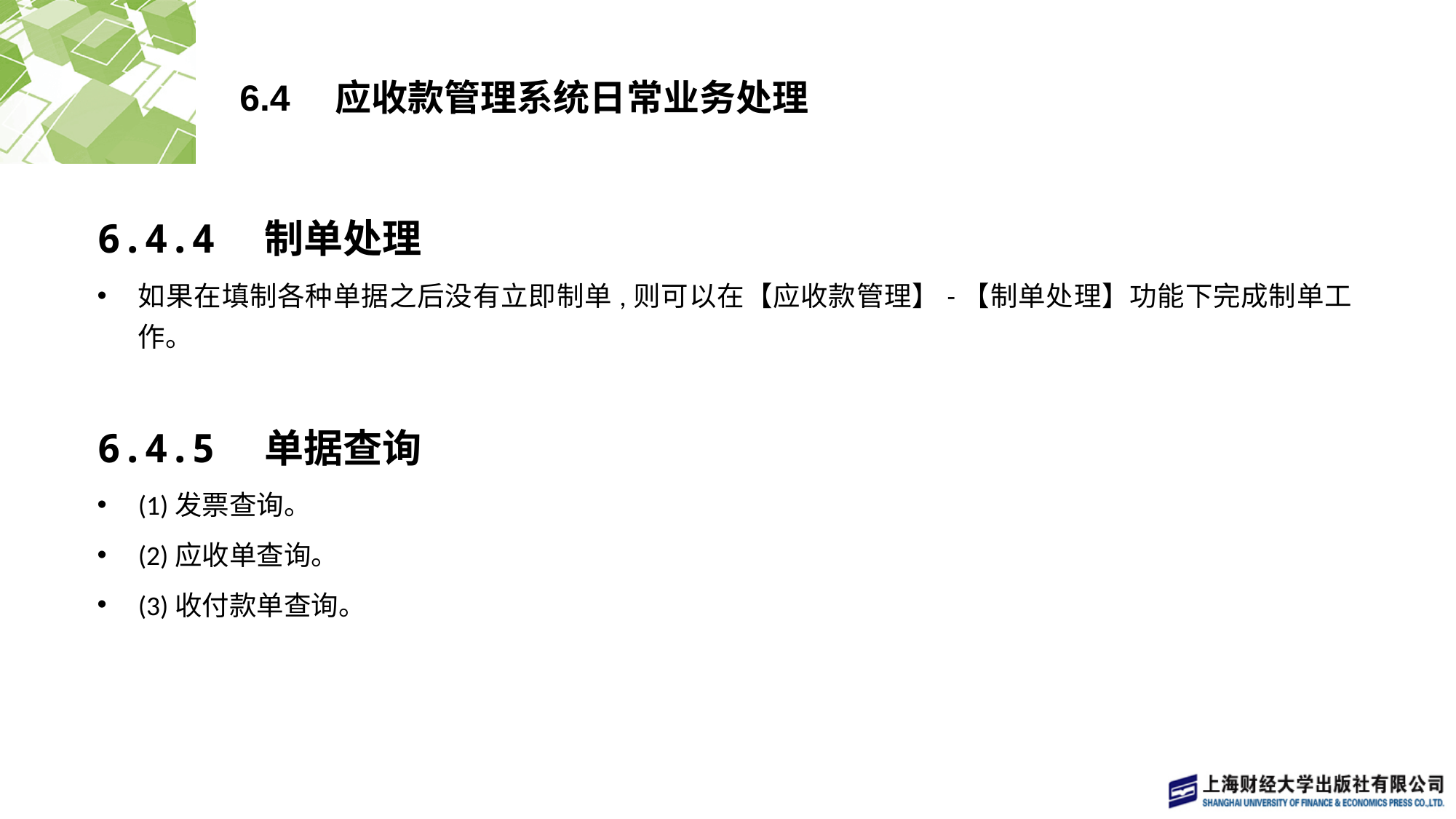

# 6.4　应收款管理系统日常业务处理
6.4.4　制单处理
如果在填制各种单据之后没有立即制单,则可以在【应收款管理】-【制单处理】功能下完成制单工作。

6.4.5　单据查询
(1)发票查询。
(2)应收单查询。
(3)收付款单查询。